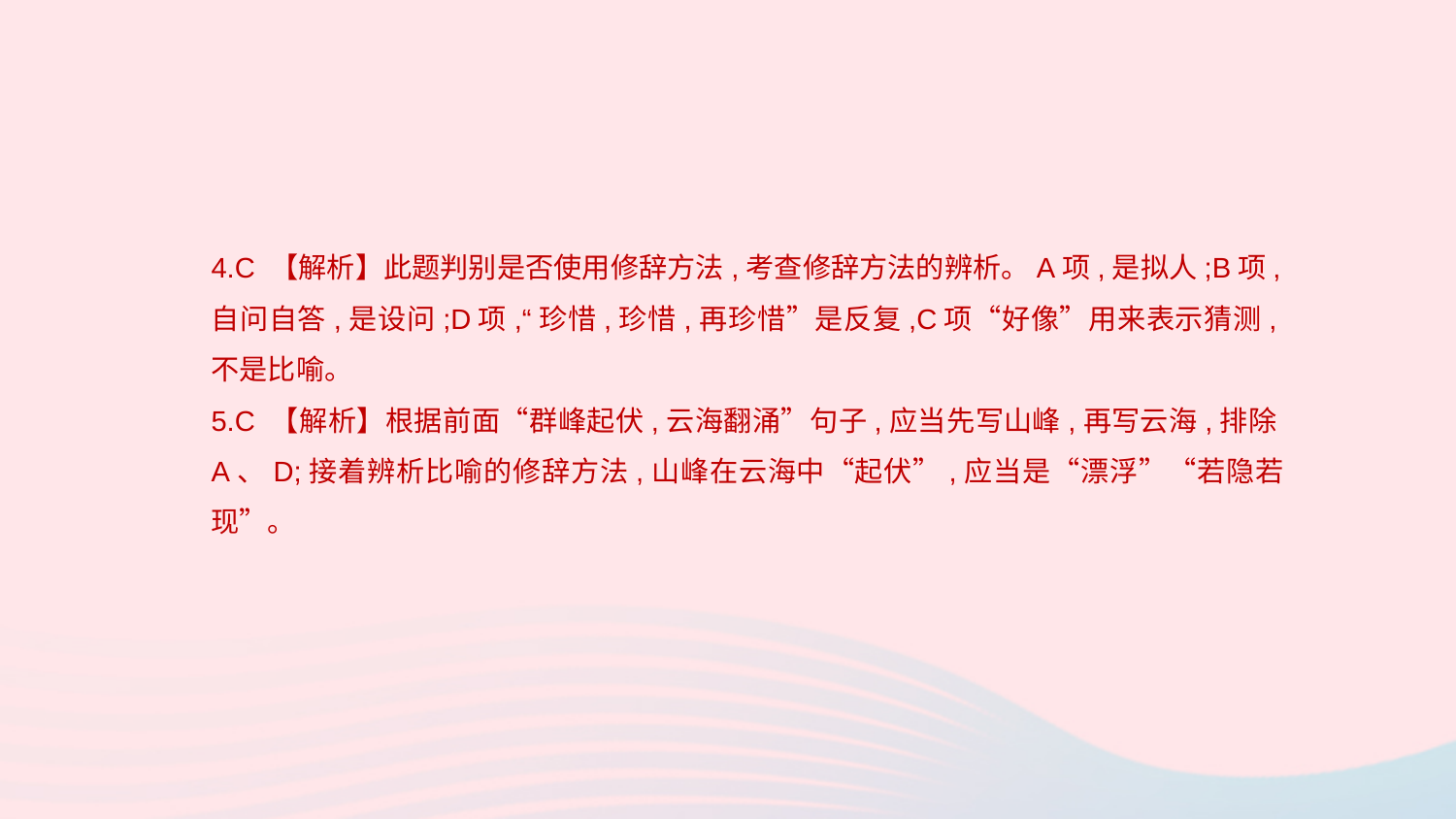

4.C 【解析】此题判别是否使用修辞方法,考查修辞方法的辨析。A项,是拟人;B项,自问自答,是设问;D项,“珍惜,珍惜,再珍惜”是反复,C项“好像”用来表示猜测,不是比喻。
5.C 【解析】根据前面“群峰起伏,云海翻涌”句子,应当先写山峰,再写云海,排除A、D;接着辨析比喻的修辞方法,山峰在云海中“起伏”,应当是“漂浮”“若隐若现”。